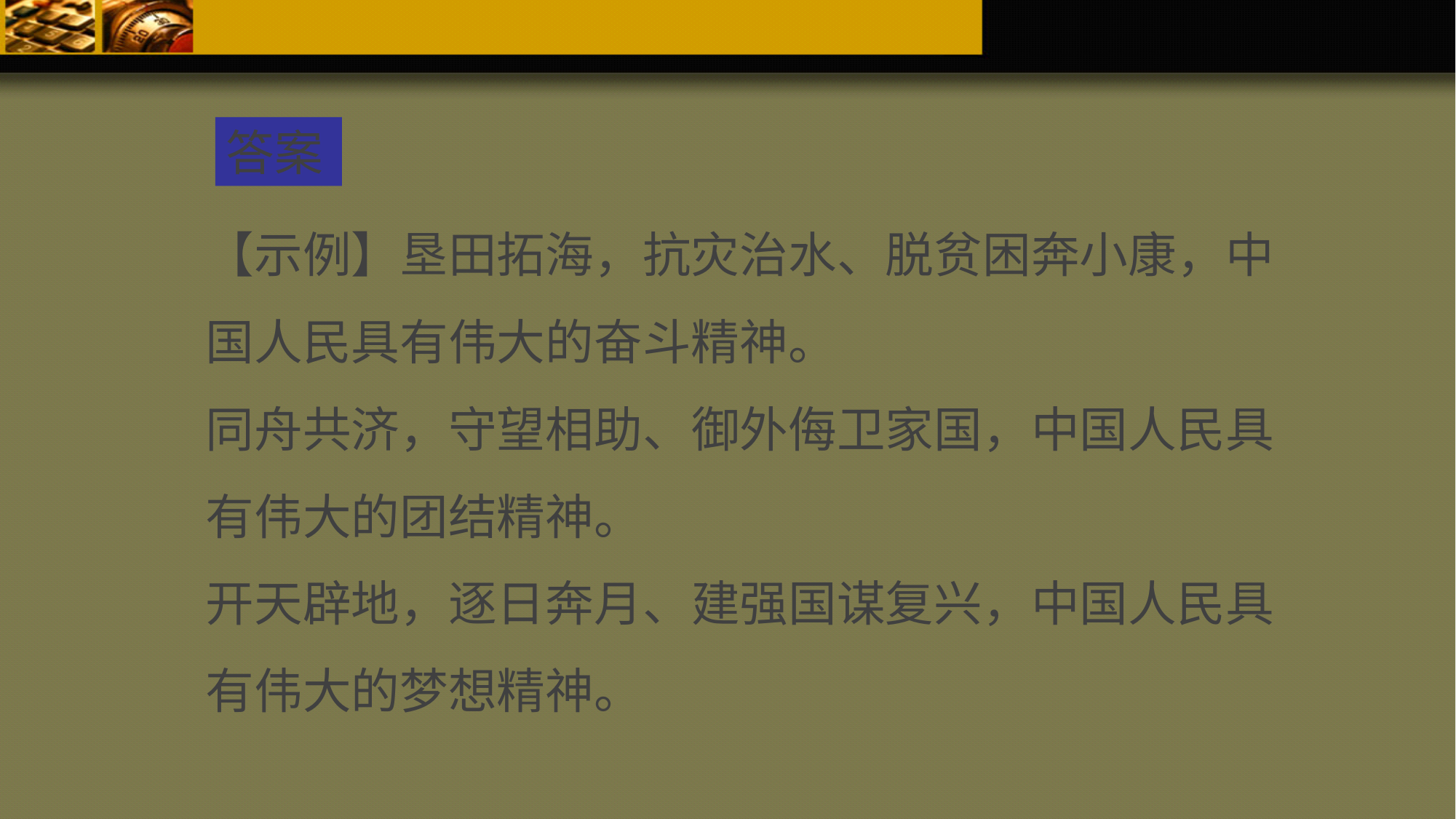

答案

【示例】垦田拓海，抗灾治水、脱贫困奔小康，中国人民具有伟大的奋斗精神。
同舟共济，守望相助、御外侮卫家国，中国人民具有伟大的团结精神。
开天辟地，逐日奔月、建强国谋复兴，中国人民具有伟大的梦想精神。